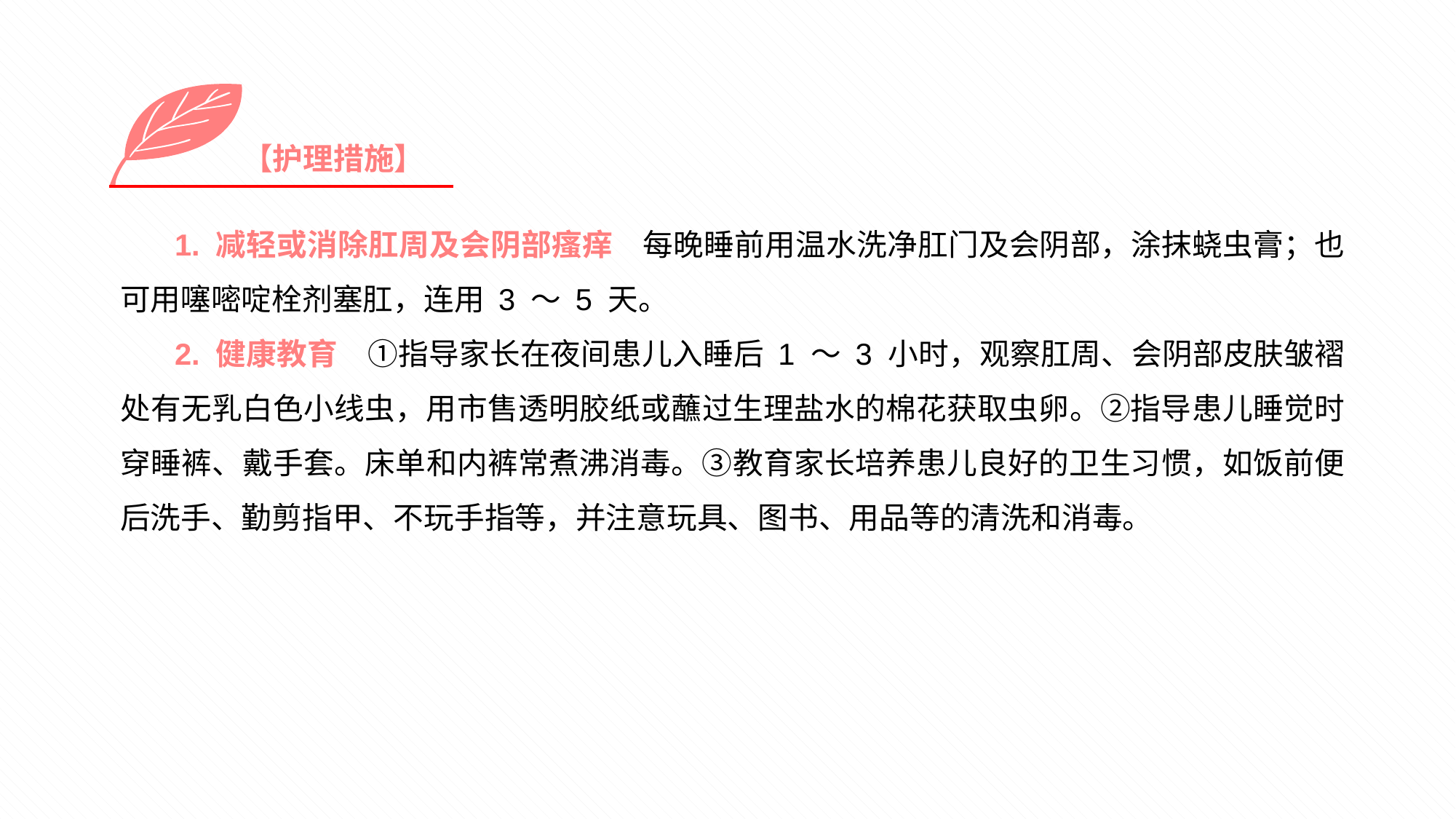

【护理措施】
1. 减轻或消除肛周及会阴部瘙痒　每晚睡前用温水洗净肛门及会阴部，涂抹蛲虫膏；也可用噻嘧啶栓剂塞肛，连用 3 ～ 5 天。
2. 健康教育　①指导家长在夜间患儿入睡后 1 ～ 3 小时，观察肛周、会阴部皮肤皱褶处有无乳白色小线虫，用市售透明胶纸或蘸过生理盐水的棉花获取虫卵。②指导患儿睡觉时穿睡裤、戴手套。床单和内裤常煮沸消毒。③教育家长培养患儿良好的卫生习惯，如饭前便后洗手、勤剪指甲、不玩手指等，并注意玩具、图书、用品等的清洗和消毒。